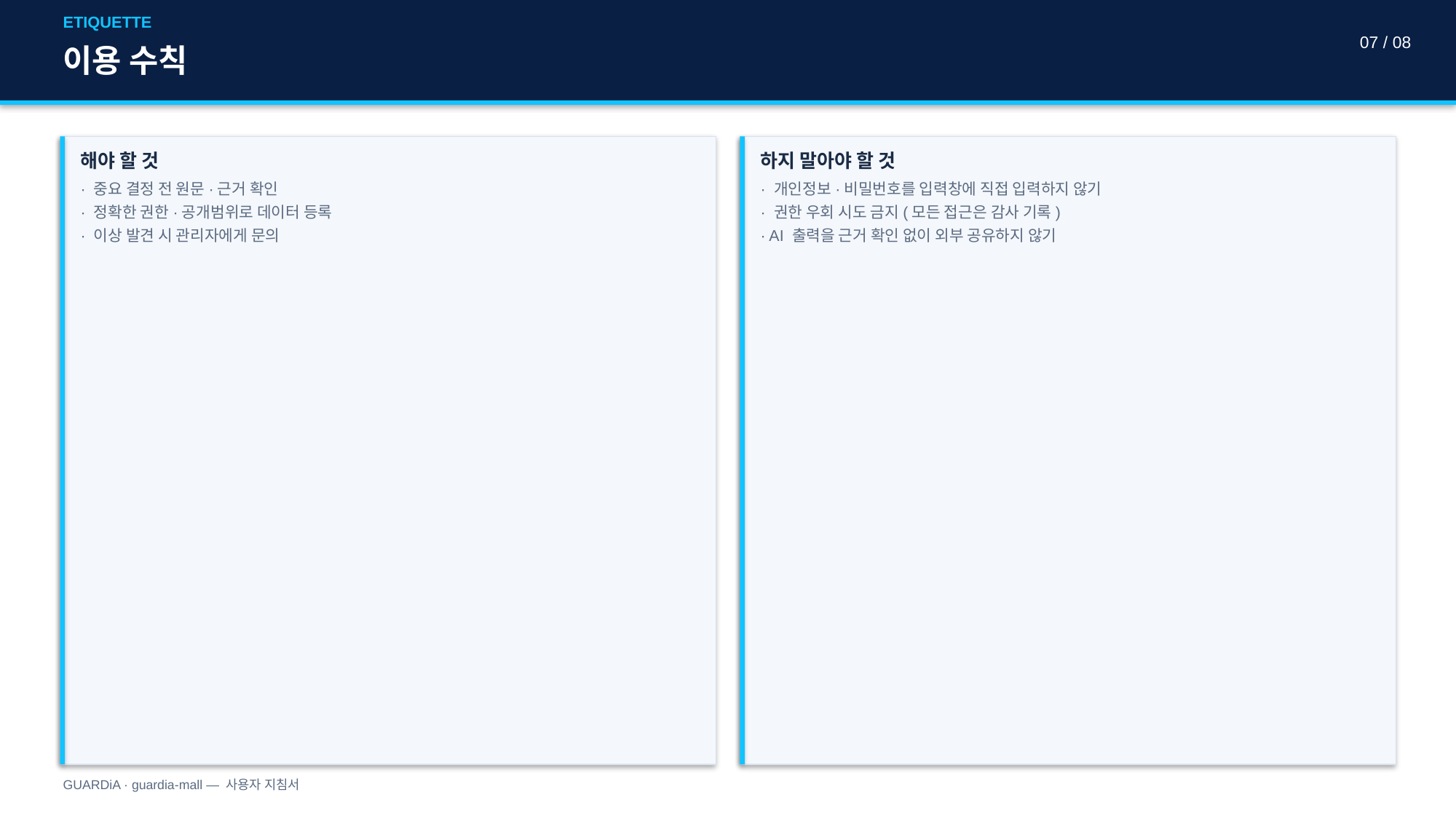

ETIQUETTE
07 / 08
이용 수칙

해야 할 것
· 중요 결정 전 원문·근거 확인
· 정확한 권한·공개범위로 데이터 등록
· 이상 발견 시 관리자에게 문의
하지 말아야 할 것
· 개인정보·비밀번호를 입력창에 직접 입력하지 않기
· 권한 우회 시도 금지(모든 접근은 감사 기록)
· AI 출력을 근거 확인 없이 외부 공유하지 않기
GUARDiA · guardia-mall — 사용자 지침서